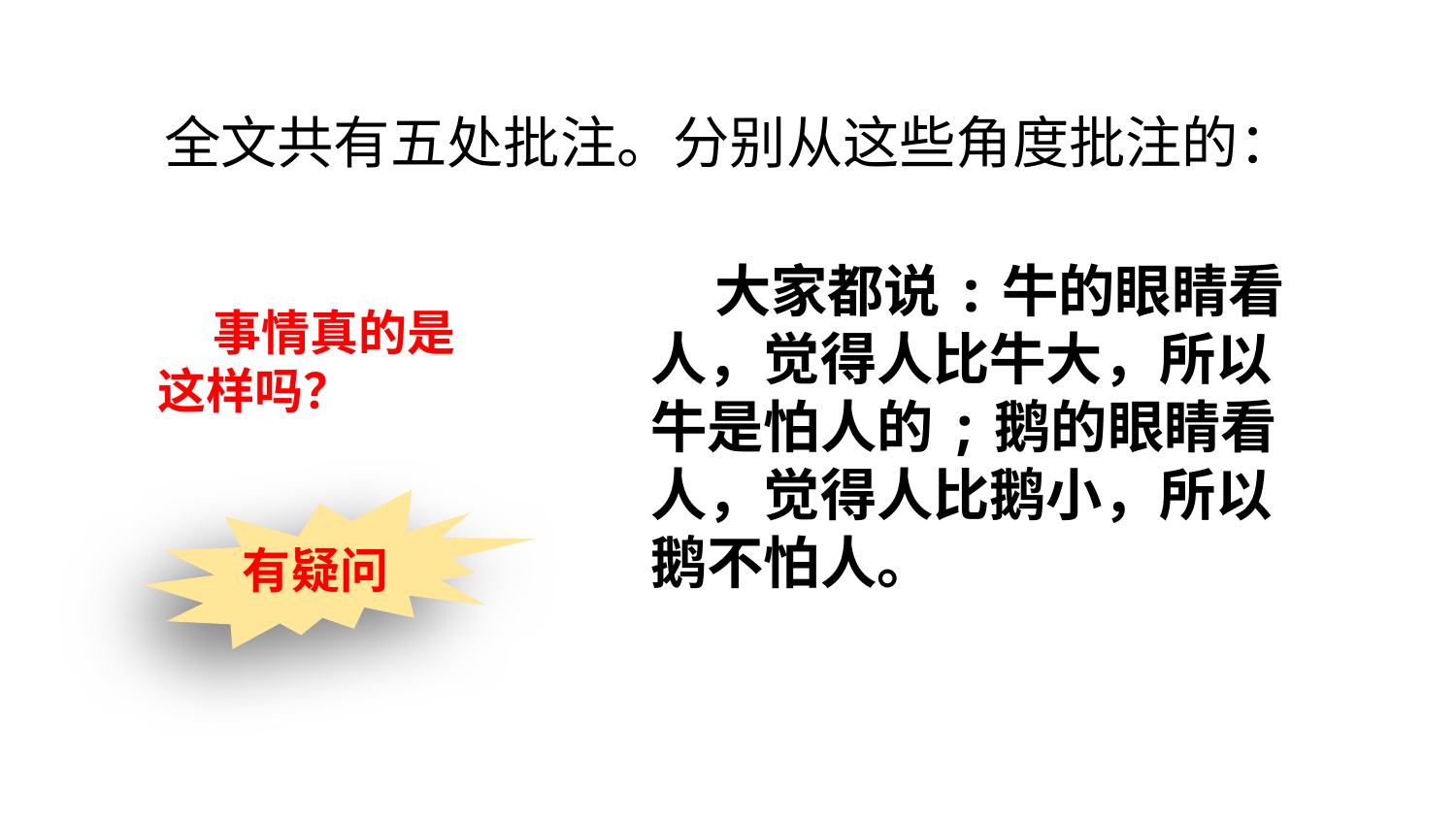

全文共有五处批注。分别从这些角度批注的：
    大家都说:牛的眼睛看人，觉得人比牛大，所以牛是怕人的;鹅的眼睛看人，觉得人比鹅小，所以鹅不怕人。
    事情真的是这样吗？

有疑问